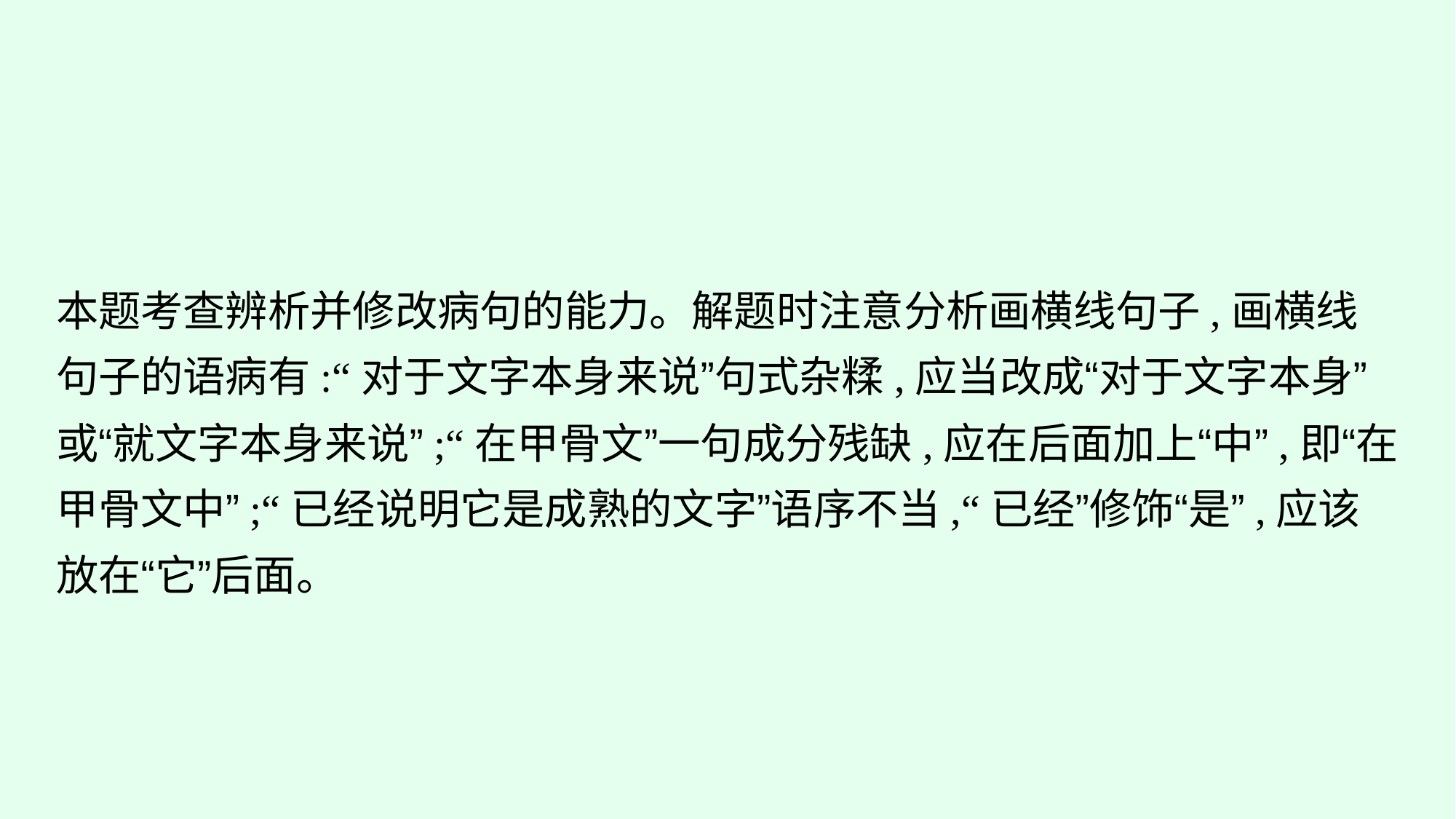

本题考查辨析并修改病句的能力。解题时注意分析画横线句子,画横线句子的语病有:“对于文字本身来说”句式杂糅,应当改成“对于文字本身”或“就文字本身来说”;“在甲骨文”一句成分残缺,应在后面加上“中”,即“在甲骨文中”;“已经说明它是成熟的文字”语序不当,“已经”修饰“是”,应该放在“它”后面。